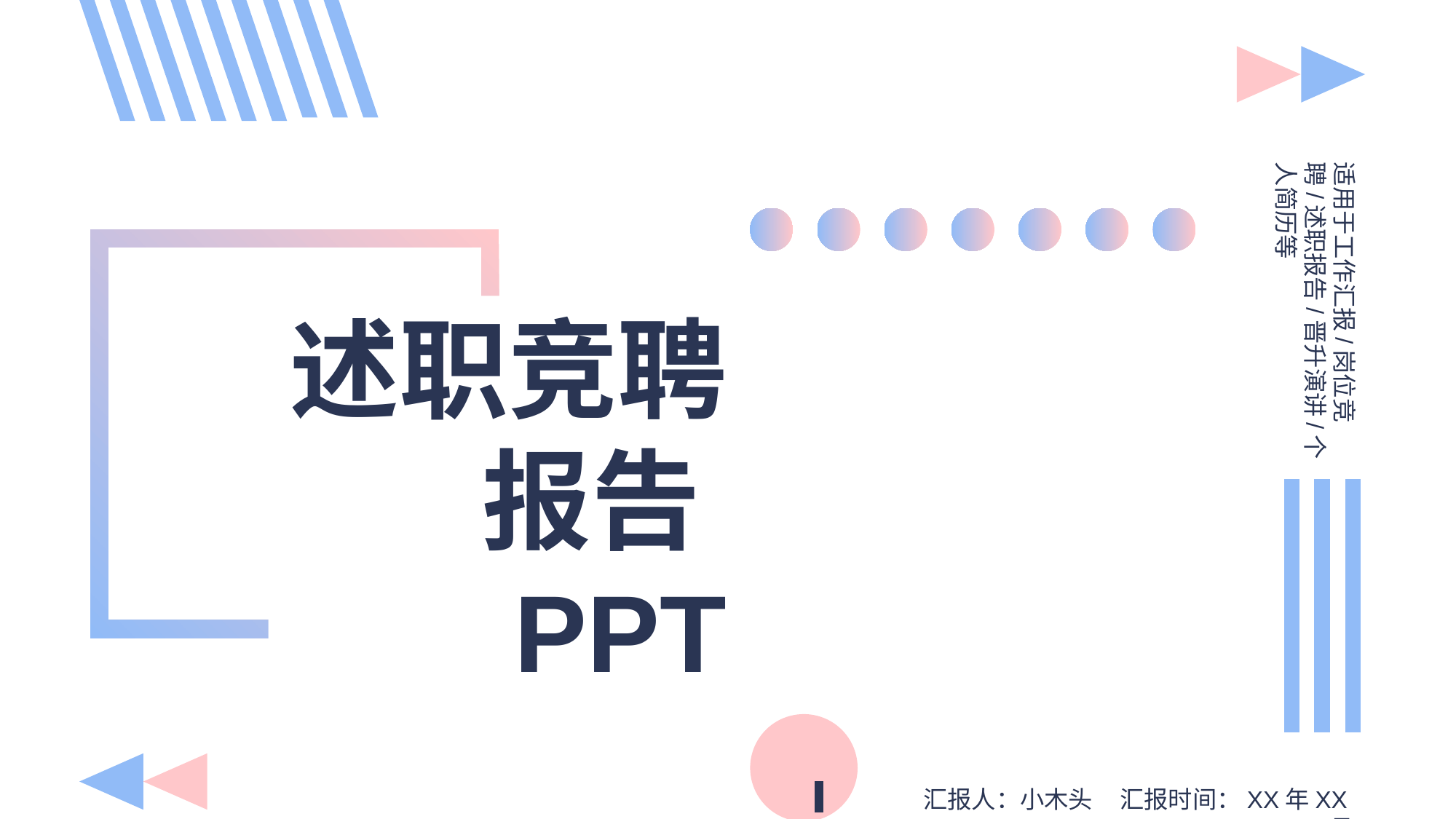

适用于工作汇报/岗位竞聘/述职报告/晋升演讲/个人简历等

述职竞聘
报告PPT

汇报人：小木头     汇报时间：XX年XX月